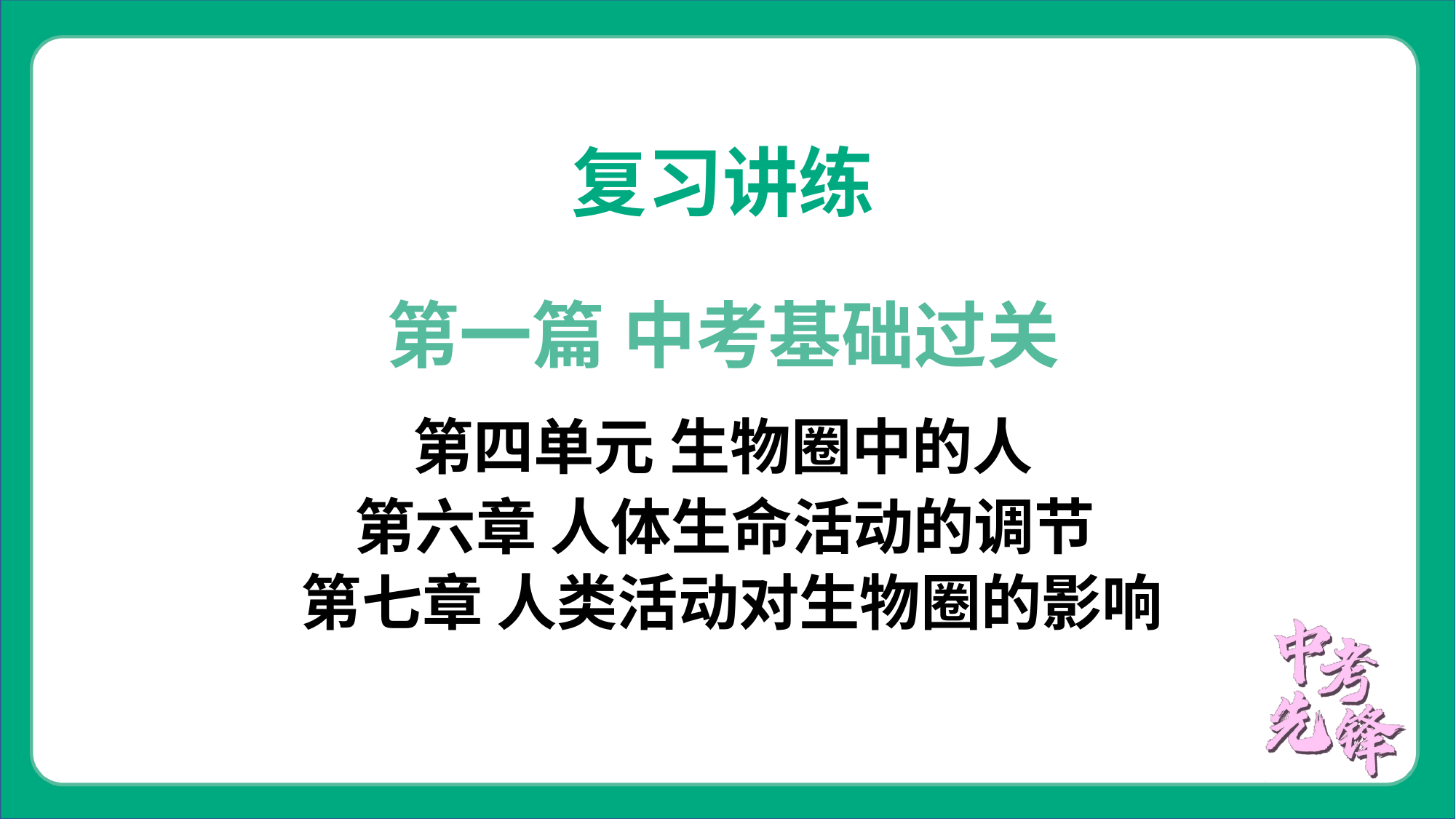

复习讲练
第一篇 中考基础过关
第四单元 生物圈中的人
第六章 人体生命活动的调节
第七章 人类活动对生物圈的影响